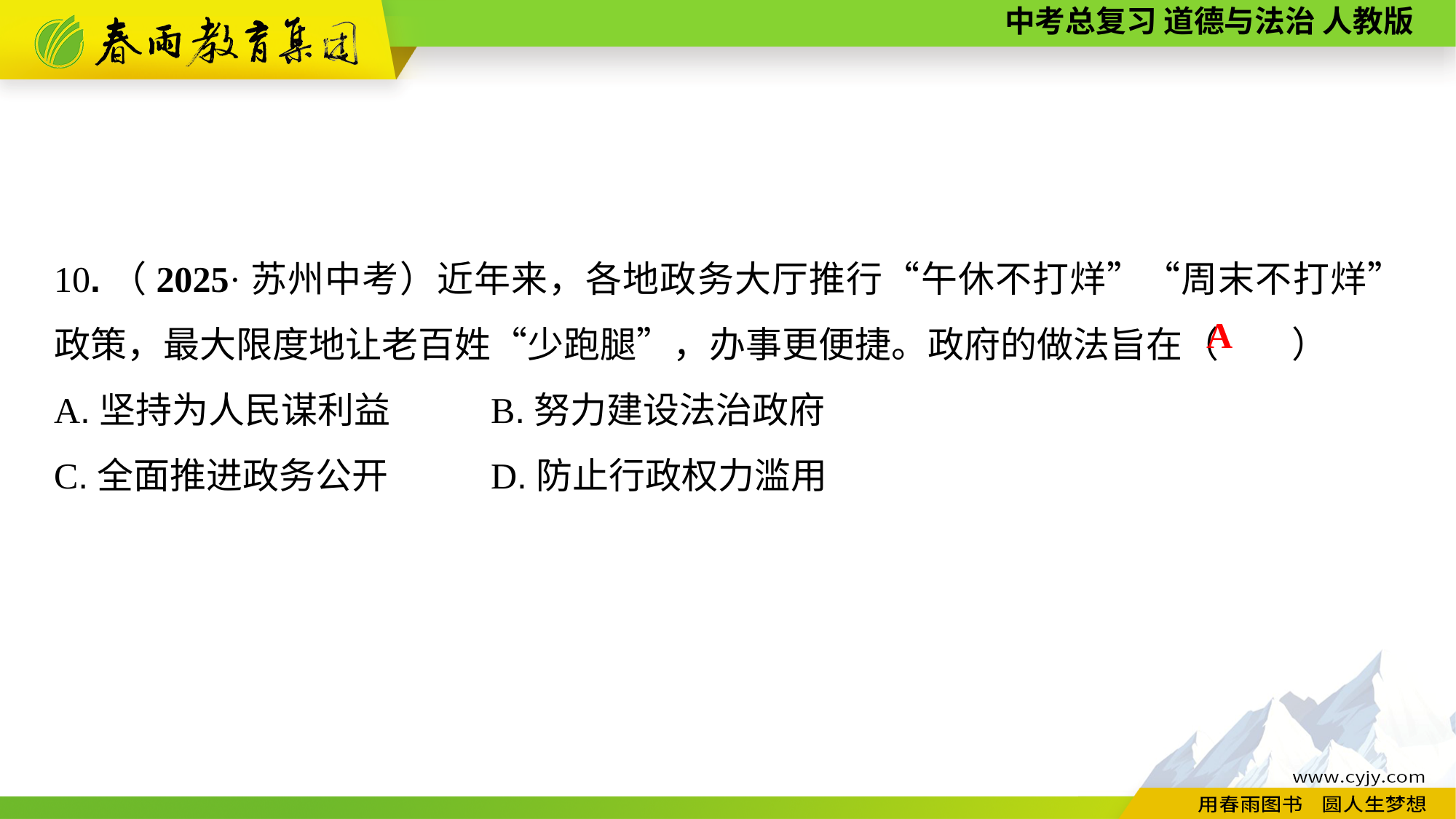

10.（2025·苏州中考）近年来，各地政务大厅推行“午休不打烊”“周末不打烊”政策，最大限度地让老百姓“少跑腿”，办事更便捷。政府的做法旨在（　　）
A.坚持为人民谋利益	B.努力建设法治政府
C.全面推进政务公开	D.防止行政权力滥用
A